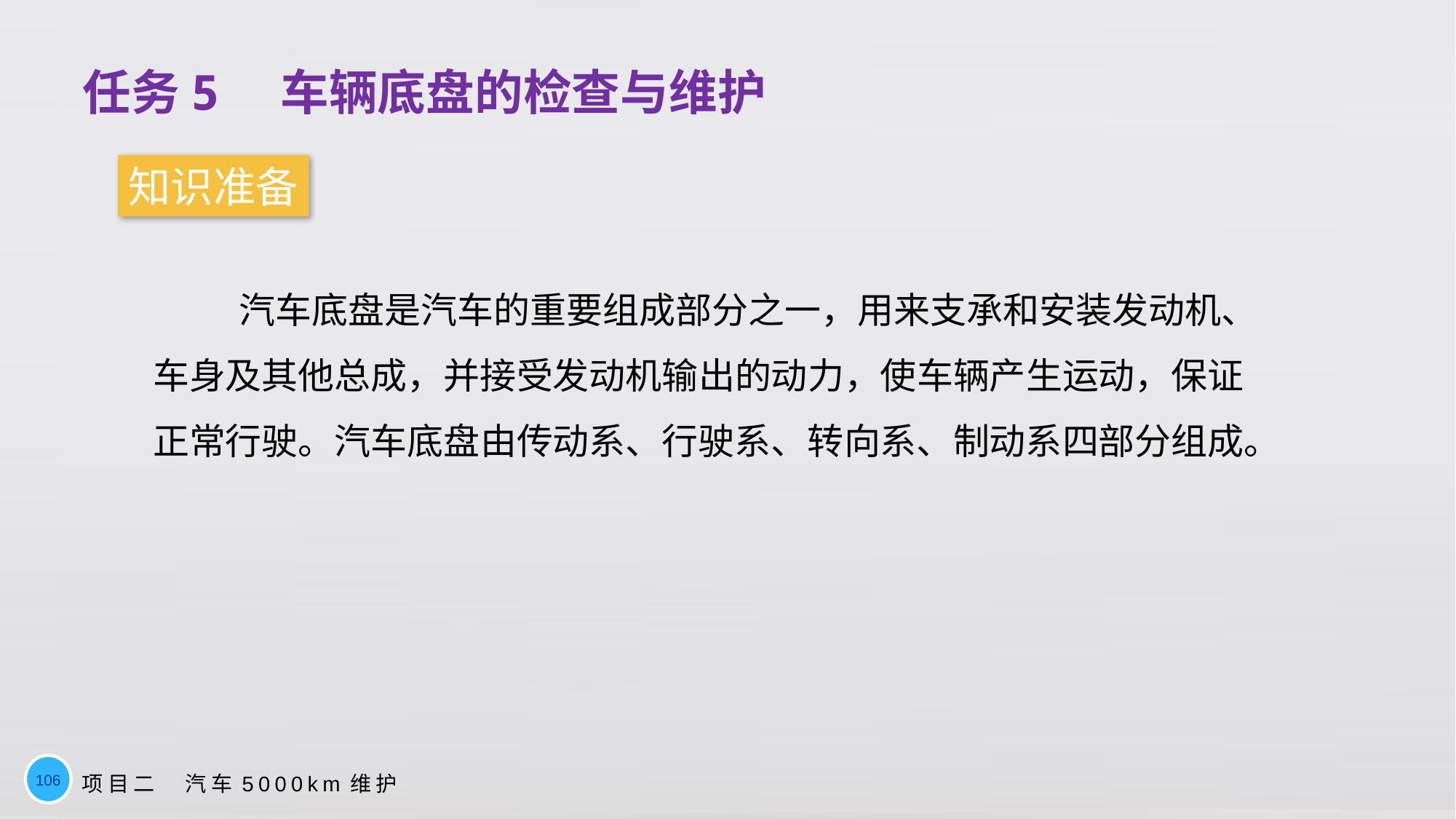

任务5　车辆底盘的检查与维护
知识准备
汽车底盘是汽车的重要组成部分之一，用来支承和安装发动机、车身及其他总成，并接受发动机输出的动力，使车辆产生运动，保证正常行驶。汽车底盘由传动系、行驶系、转向系、制动系四部分组成。
106